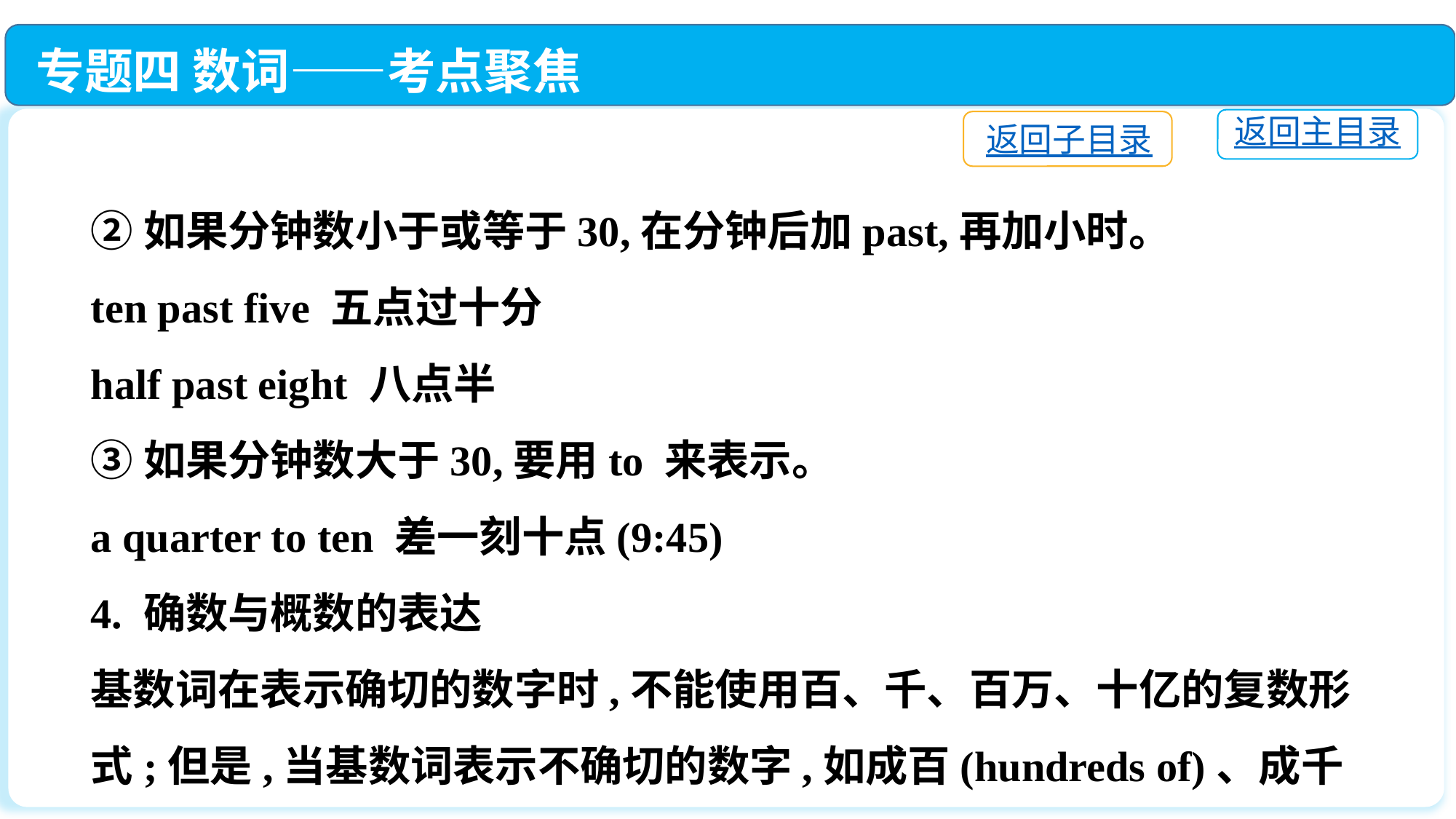

专题四 数词——考点聚焦

返回主目录

返回子目录
②如果分钟数小于或等于30,在分钟后加past,再加小时。
ten past five 五点过十分
half past eight 八点半
③如果分钟数大于30,要用to 来表示。
a quarter to ten 差一刻十点(9:45)
4. 确数与概数的表达
基数词在表示确切的数字时,不能使用百、千、百万、十亿的复数形式;但是,当基数词表示不确切的数字,如成百(hundreds of)、成千上万